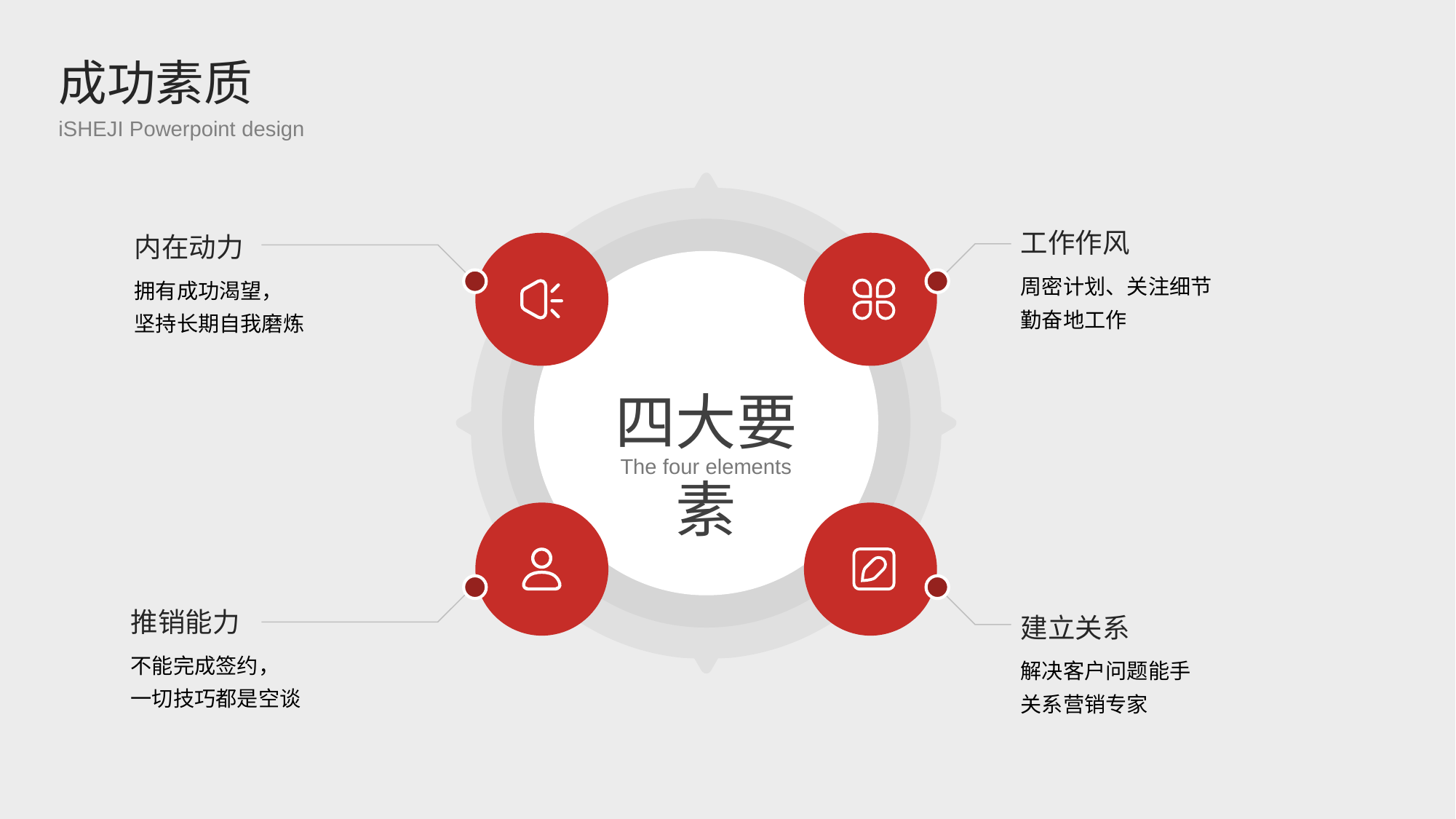

成功素质
iSHEJI Powerpoint design

工作作风
内在动力

周密计划、关注细节
勤奋地工作

拥有成功渴望，
坚持长期自我磨炼

内容
四大要素
The four elements

内容

推销能力
建立关系
不能完成签约，
一切技巧都是空谈
解决客户问题能手
关系营销专家